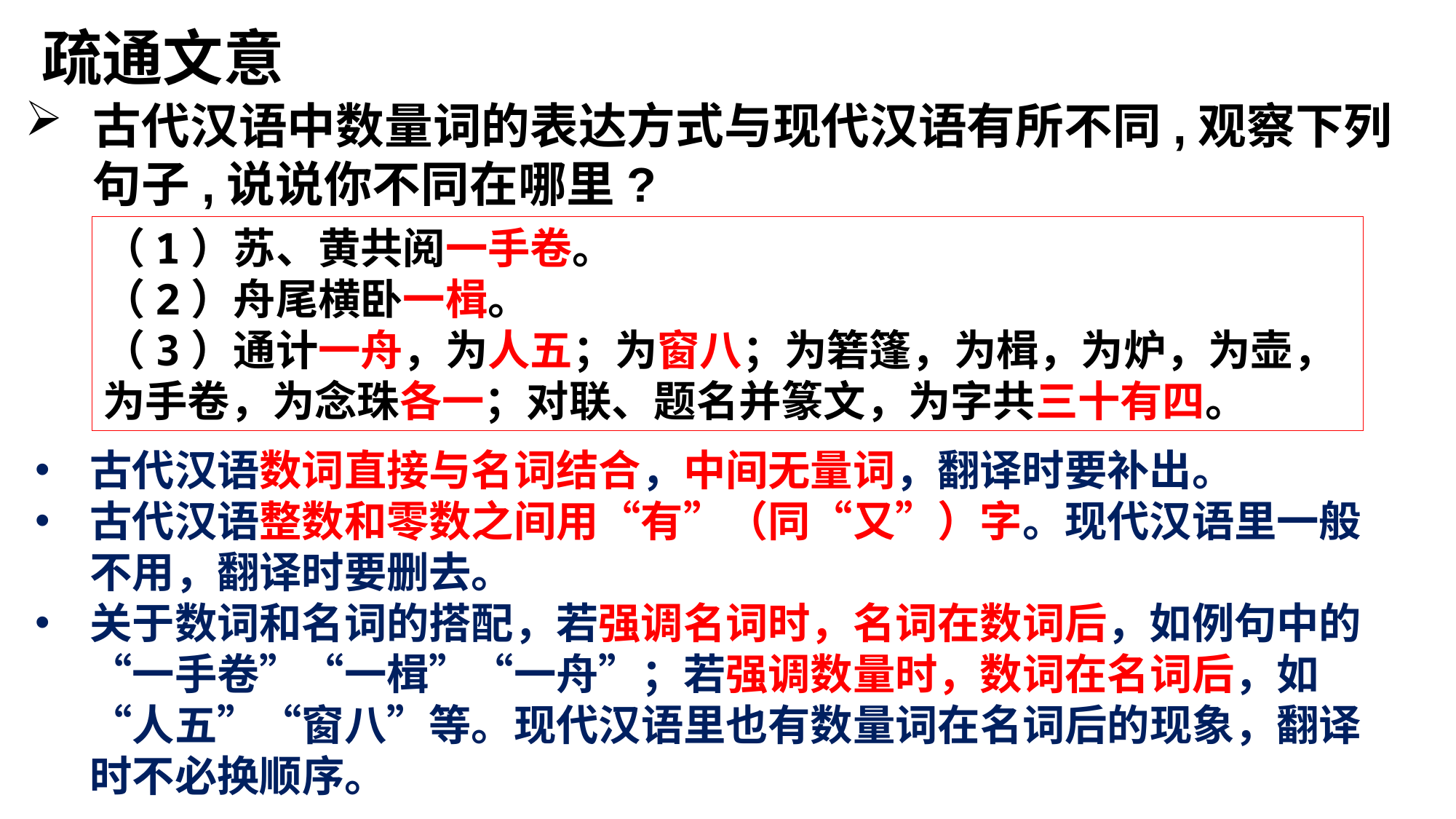

疏通文意
古代汉语中数量词的表达方式与现代汉语有所不同,观察下列句子,说说你不同在哪里?
（1）苏、黄共阅一手卷。
（2）舟尾横卧一楫。
（3）通计一舟，为人五；为窗八；为箬篷，为楫，为炉，为壶，为手卷，为念珠各一；对联、题名并篆文，为字共三十有四。
古代汉语数词直接与名词结合，中间无量词，翻译时要补出。
古代汉语整数和零数之间用“有”（同“又”）字。现代汉语里一般不用，翻译时要删去。
关于数词和名词的搭配，若强调名词时，名词在数词后，如例句中的“一手卷”“一楫”“一舟”；若强调数量时，数词在名词后，如“人五”“窗八”等。现代汉语里也有数量词在名词后的现象，翻译时不必换顺序。